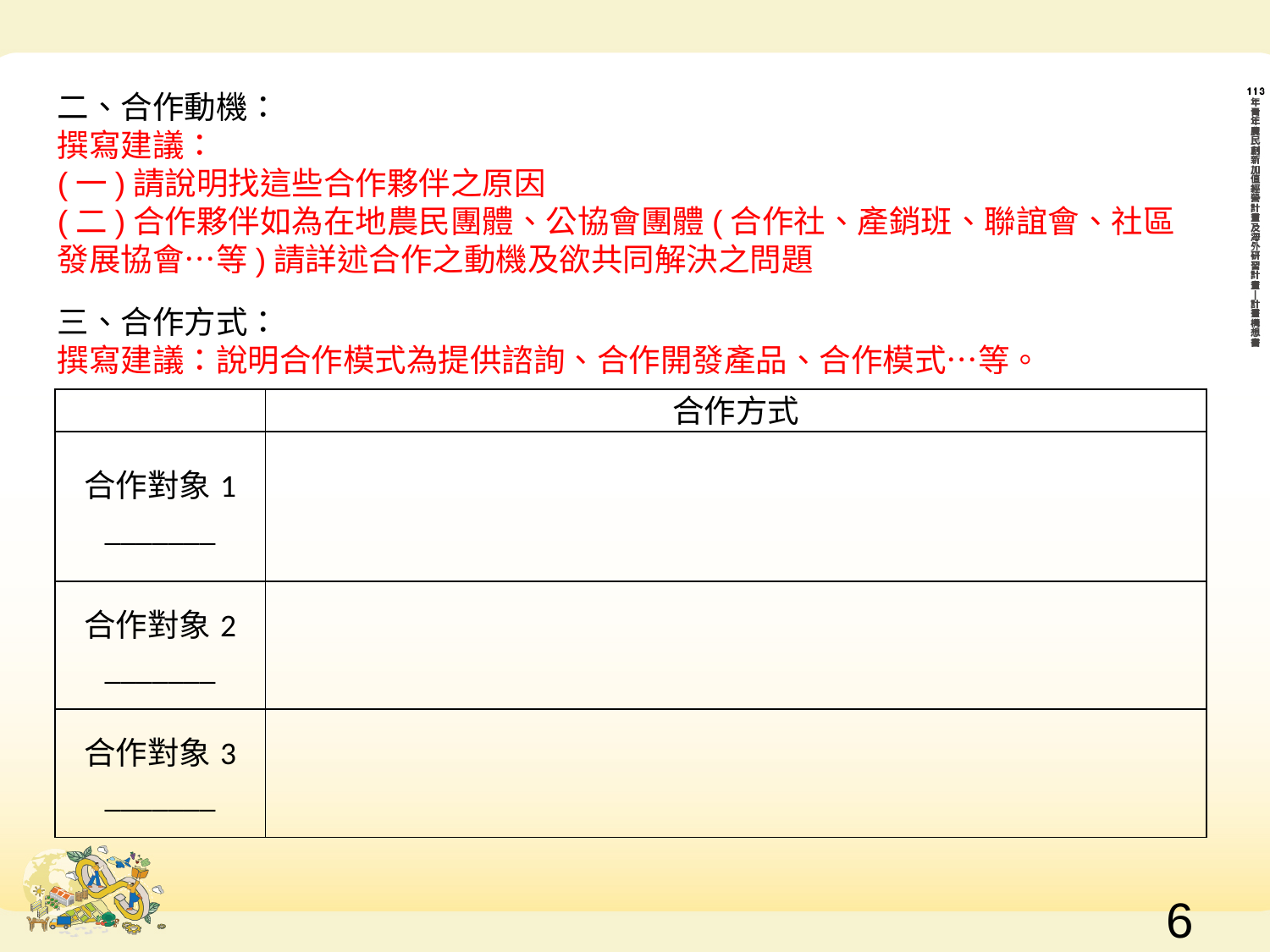

二、合作動機：
撰寫建議：
(一)請說明找這些合作夥伴之原因
(二)合作夥伴如為在地農民團體、公協會團體(合作社、產銷班、聯誼會、社區發展協會…等)請詳述合作之動機及欲共同解決之問題
三、合作方式：
撰寫建議：說明合作模式為提供諮詢、合作開發產品、合作模式…等。
|  | 合作方式 |
| --- | --- |
| 合作對象1 \_\_\_\_\_\_\_ |  |
| 合作對象2 \_\_\_\_\_\_\_ |  |
| 合作對象3 \_\_\_\_\_\_\_ |  |
6